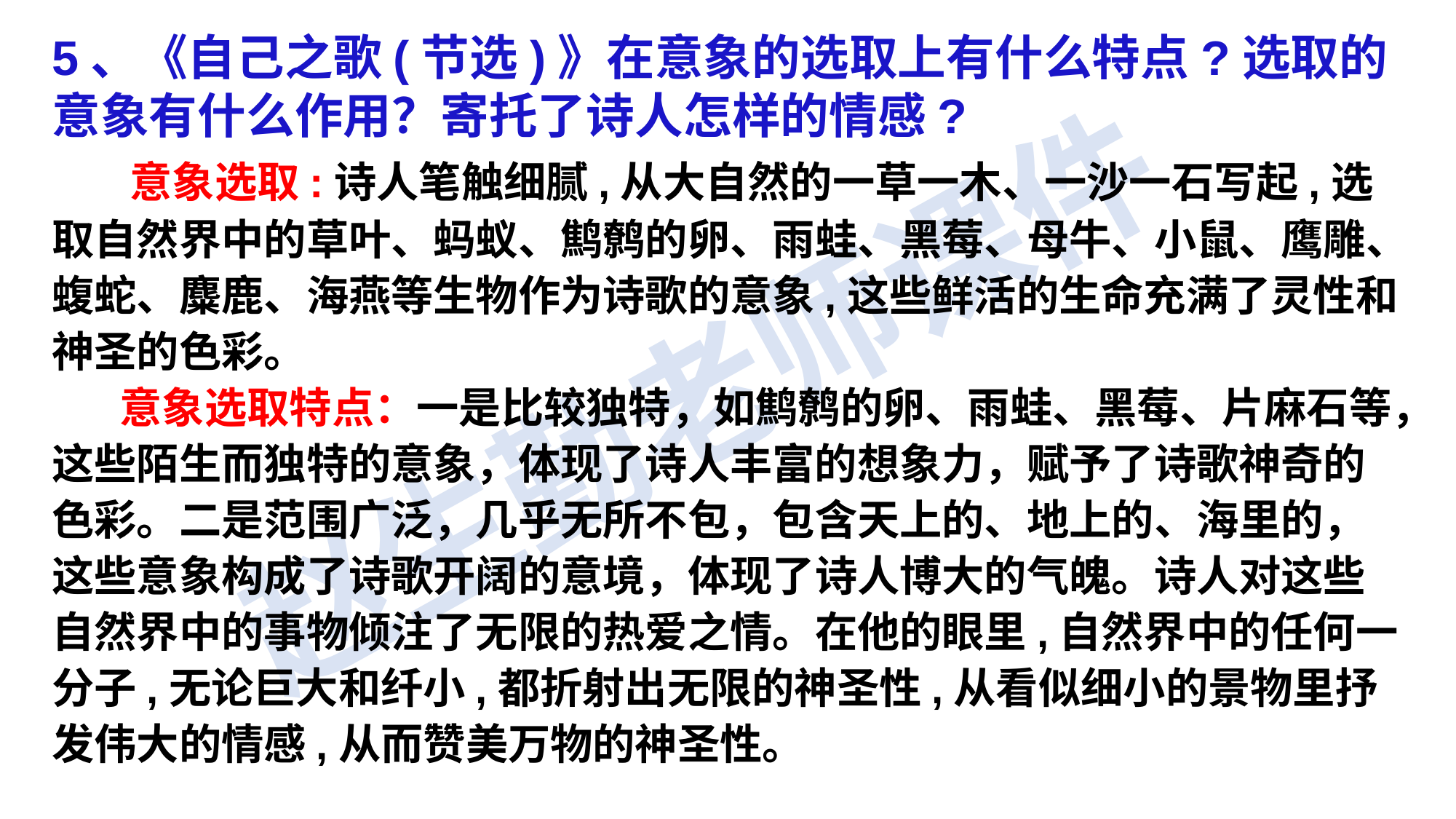

5、《自己之歌(节选)》在意象的选取上有什么特点?选取的意象有什么作用？寄托了诗人怎样的情感?
      意象选取:诗人笔触细腻,从大自然的一草一木、一沙一石写起,选取自然界中的草叶、蚂蚁、鹪鹩的卵、雨蛙、黑莓、母牛、小鼠、鹰雕、蝮蛇、麋鹿、海燕等生物作为诗歌的意象,这些鲜活的生命充满了灵性和神圣的色彩。
      意象选取特点：一是比较独特，如鹪鹩的卵、雨蛙、黑莓、片麻石等，这些陌生而独特的意象，体现了诗人丰富的想象力，赋予了诗歌神奇的色彩。二是范围广泛，几乎无所不包，包含天上的、地上的、海里的，这些意象构成了诗歌开阔的意境，体现了诗人博大的气魄。诗人对这些自然界中的事物倾注了无限的热爱之情。在他的眼里,自然界中的任何一分子,无论巨大和纤小,都折射出无限的神圣性,从看似细小的景物里抒发伟大的情感,从而赞美万物的神圣性。